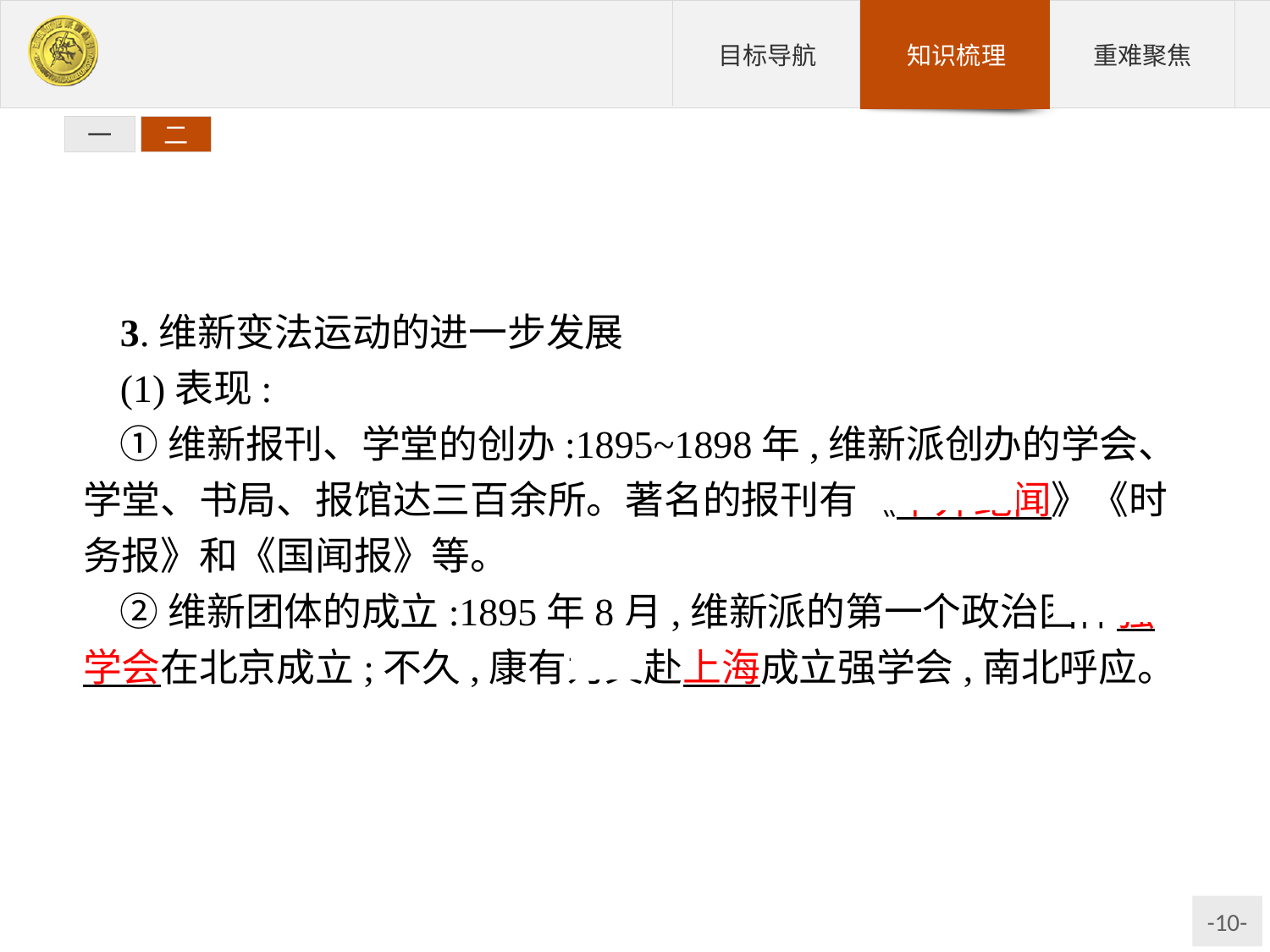

一
二
3.维新变法运动的进一步发展
(1)表现:
①维新报刊、学堂的创办:1895~1898年,维新派创办的学会、学堂、书局、报馆达三百余所。著名的报刊有《中外纪闻》《时务报》和《国闻报》等。
②维新团体的成立:1895年8月,维新派的第一个政治团体强学会在北京成立;不久,康有为又赴上海成立强学会,南北呼应。